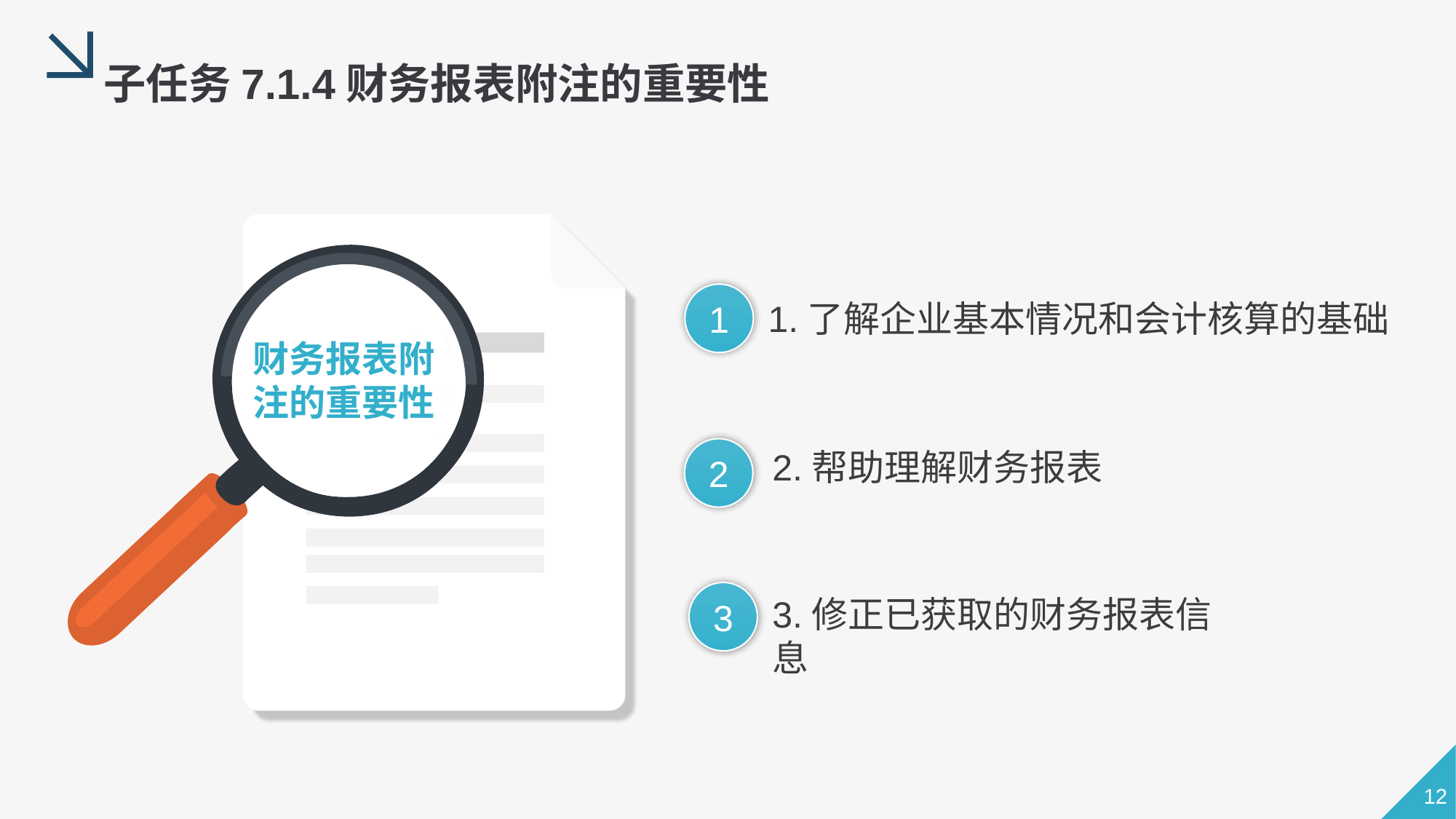

子任务7.1.4财务报表附注的重要性

1
1.了解企业基本情况和会计核算的基础
财务报表附注的重要性
2
2.帮助理解财务报表
3
3.修正已获取的财务报表信息